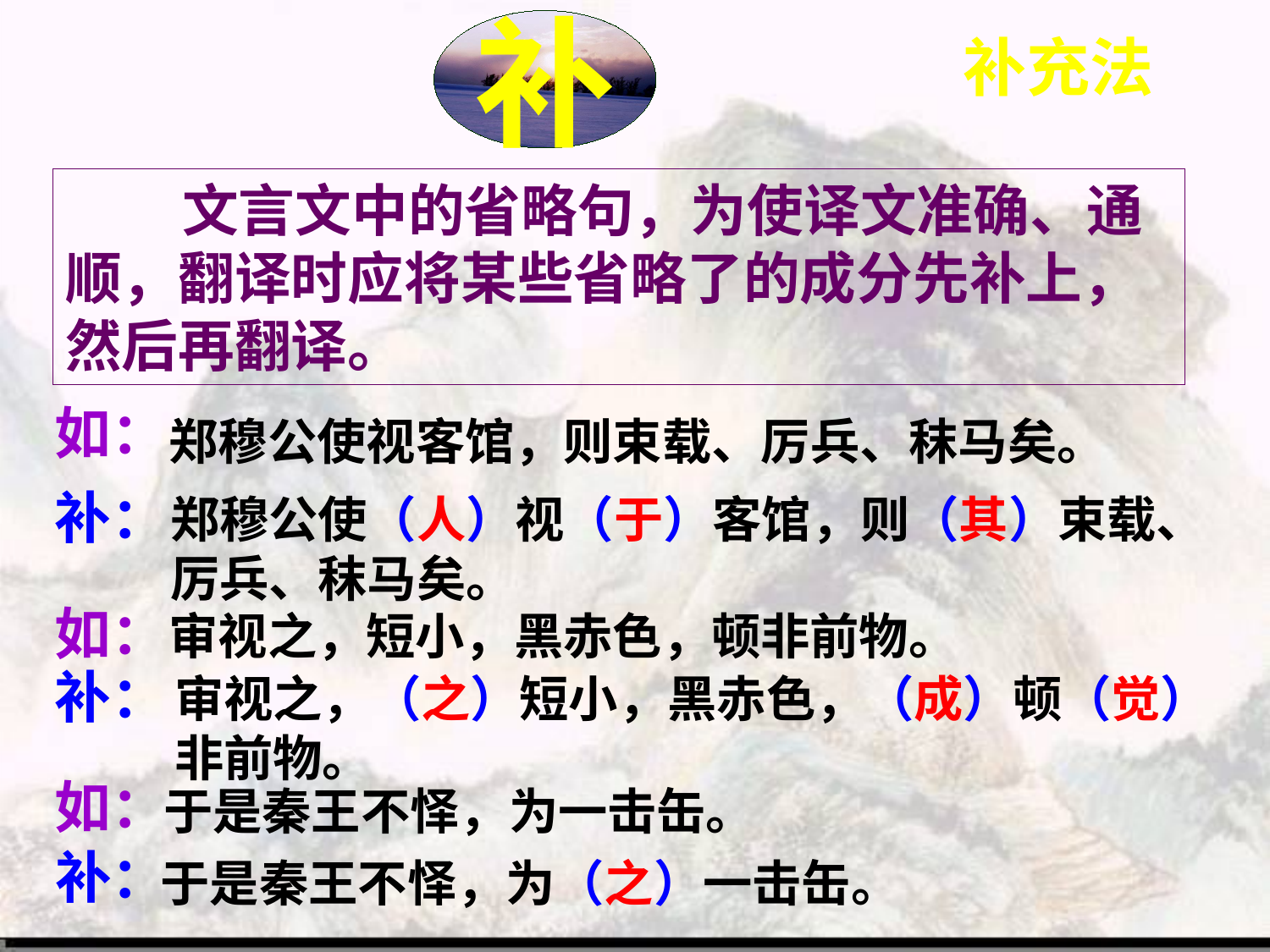

补
补充法
        文言文中的省略句，为使译文准确、通顺，翻译时应将某些省略了的成分先补上，然后再翻译。
如：
郑穆公使视客馆，则束载、厉兵、秣马矣。
补：
郑穆公使（人）视（于）客馆，则（其）束载、
厉兵、秣马矣。
如：
审视之，短小，黑赤色，顿非前物。
补：
审视之，（之）短小，黑赤色，（成）顿（觉）
非前物。
如：
于是秦王不怿，为一击缶。
补：
于是秦王不怿，为（之）一击缶。